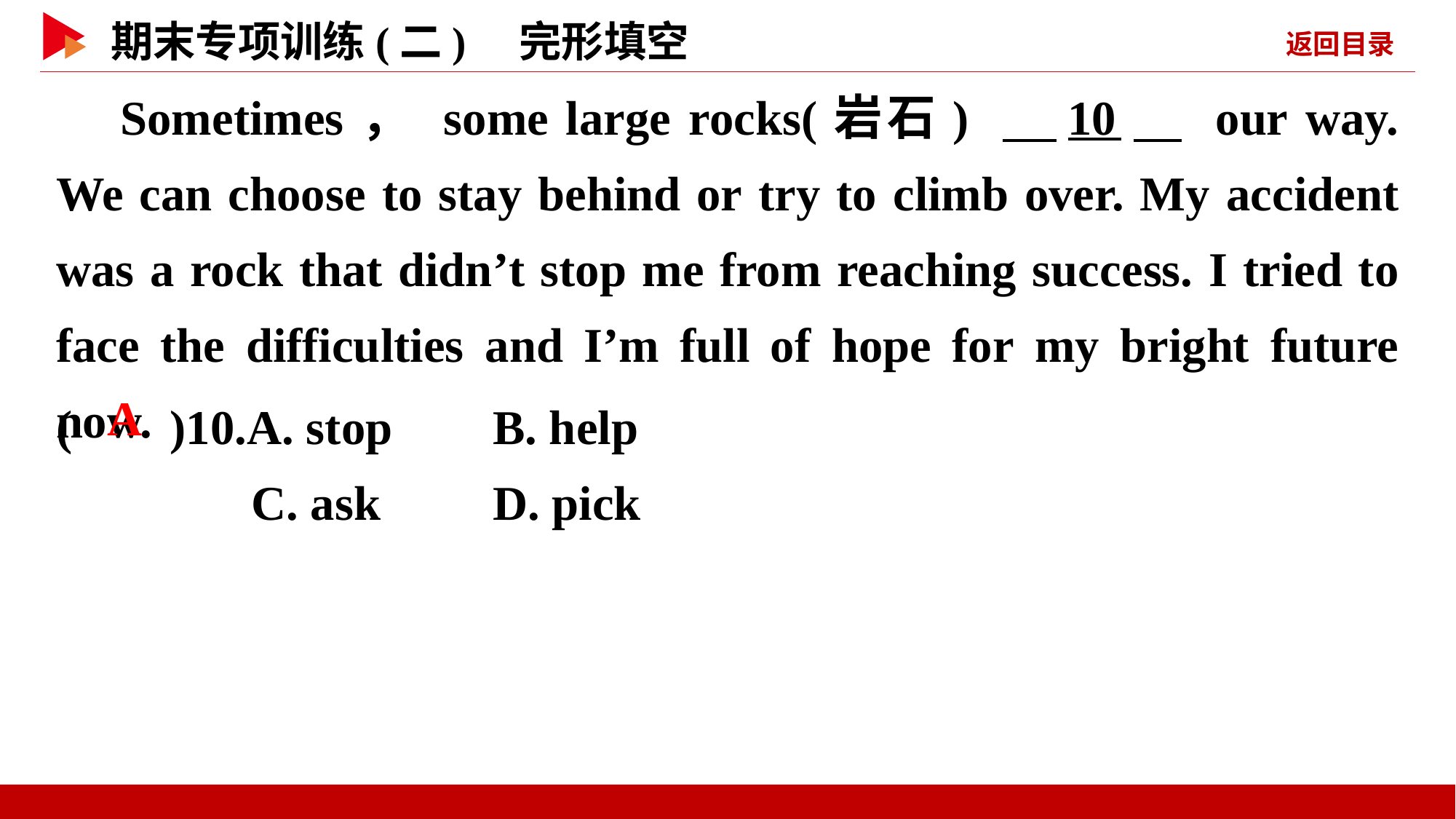

Sometimes， some large rocks(岩石) 　10　 our way. We can choose to stay behind or try to climb over. My accident was a rock that didn’t stop me from reaching success. I tried to face the difficulties and I’m full of hope for my bright future now.
(        )10.A. stop	B. help
                C. ask 	D. pick
   A